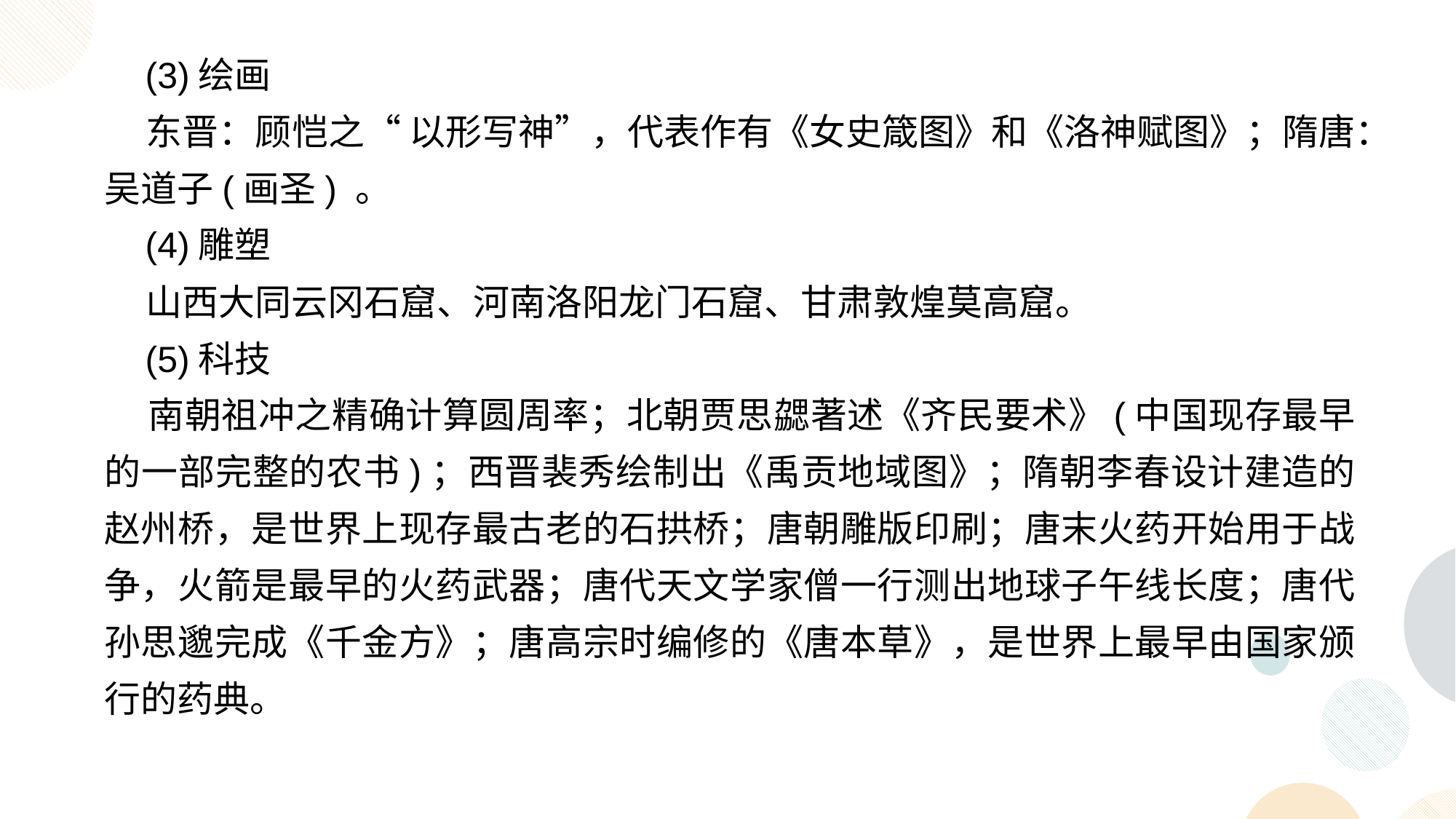

(3)绘画
    东晋：顾恺之“ 以形写神”，代表作有《女史箴图》和《洛神赋图》；隋唐：吴道子(画圣) 。
    (4)雕塑
    山西大同云冈石窟、河南洛阳龙门石窟、甘肃敦煌莫高窟。
    (5)科技
    南朝祖冲之精确计算圆周率；北朝贾思勰著述《齐民要术》(中国现存最早的一部完整的农书)；西晋裴秀绘制出《禹贡地域图》；隋朝李春设计建造的赵州桥，是世界上现存最古老的石拱桥；唐朝雕版印刷；唐末火药开始用于战争，火箭是最早的火药武器；唐代天文学家僧一行测出地球子午线长度；唐代孙思邈完成《千金方》；唐高宗时编修的《唐本草》，是世界上最早由国家颁行的药典。